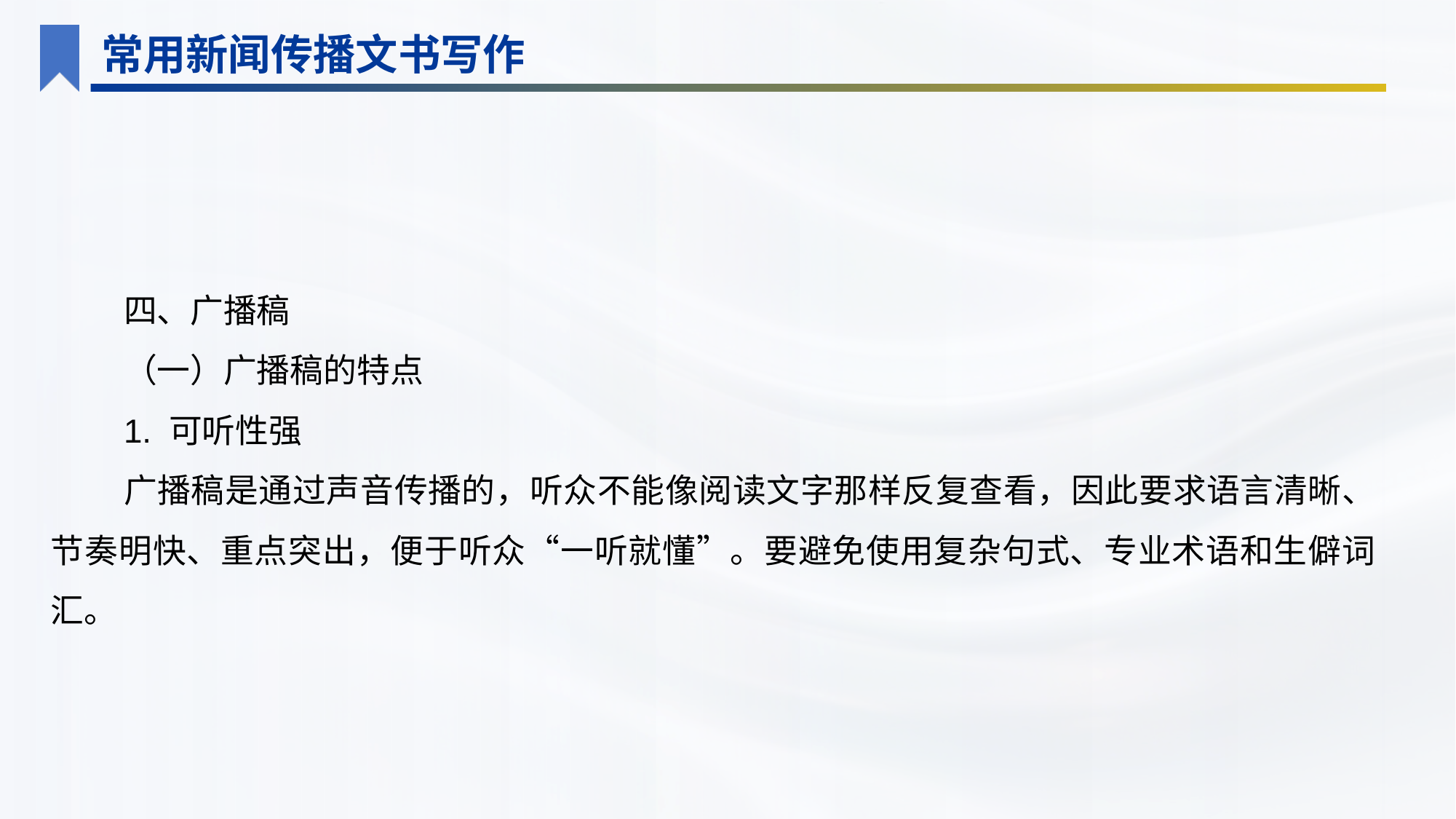

常用新闻传播文书写作
四、广播稿
（一）广播稿的特点
1. 可听性强
广播稿是通过声音传播的，听众不能像阅读文字那样反复查看，因此要求语言清晰、节奏明快、重点突出，便于听众“一听就懂”。要避免使用复杂句式、专业术语和生僻词汇。